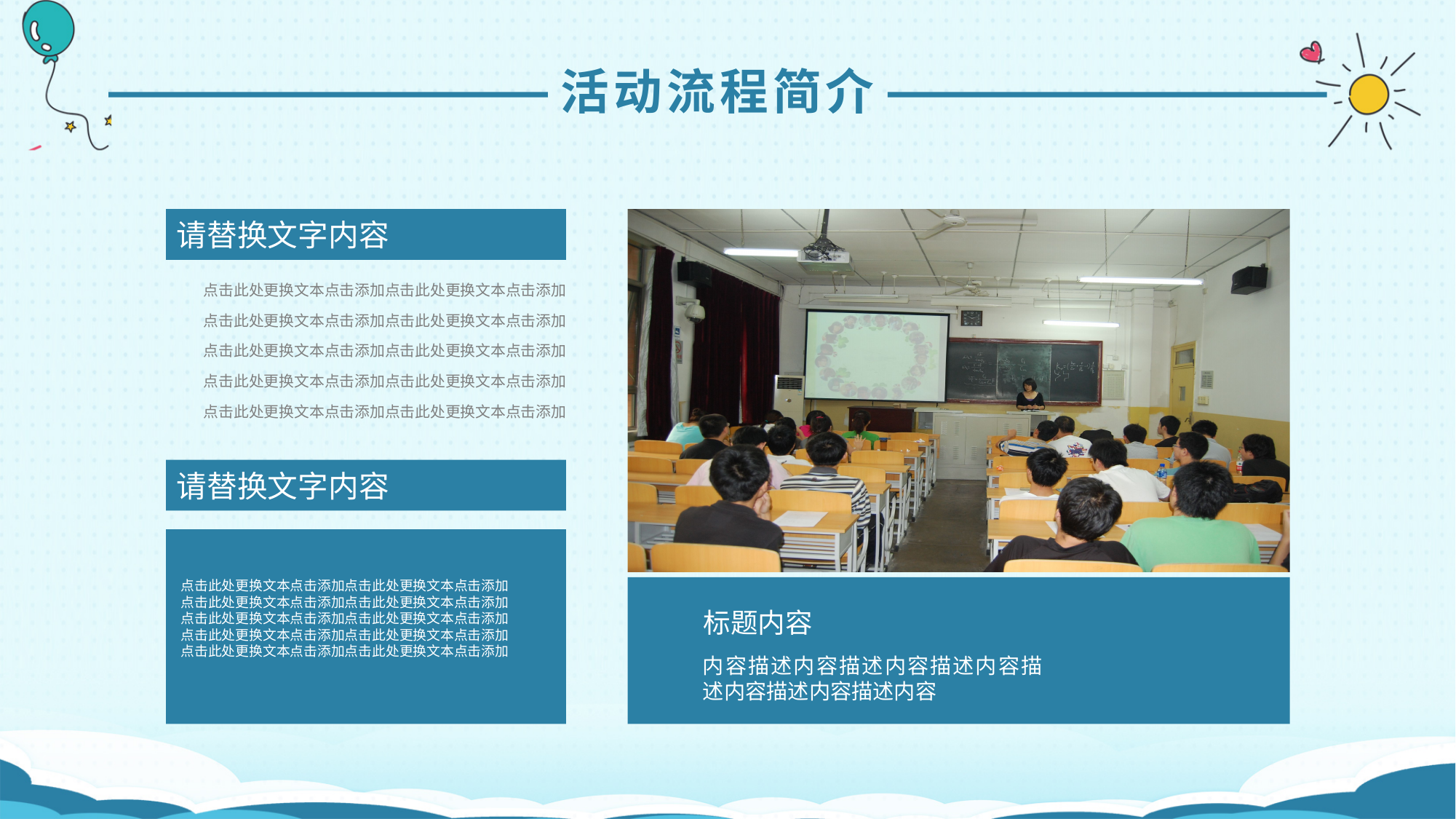

活动流程简介

请替换文字内容
点击此处更换文本点击添加点击此处更换文本点击添加
点击此处更换文本点击添加点击此处更换文本点击添加
点击此处更换文本点击添加点击此处更换文本点击添加
点击此处更换文本点击添加点击此处更换文本点击添加
点击此处更换文本点击添加点击此处更换文本点击添加

点击此处更换文本点击添加点击此处更换文本点击添加
点击此处更换文本点击添加点击此处更换文本点击添加
点击此处更换文本点击添加点击此处更换文本点击添加
点击此处更换文本点击添加点击此处更换文本点击添加
点击此处更换文本点击添加点击此处更换文本点击添加
请替换文字内容

标题内容
内容描述内容描述内容描述内容描述内容描述内容描述内容